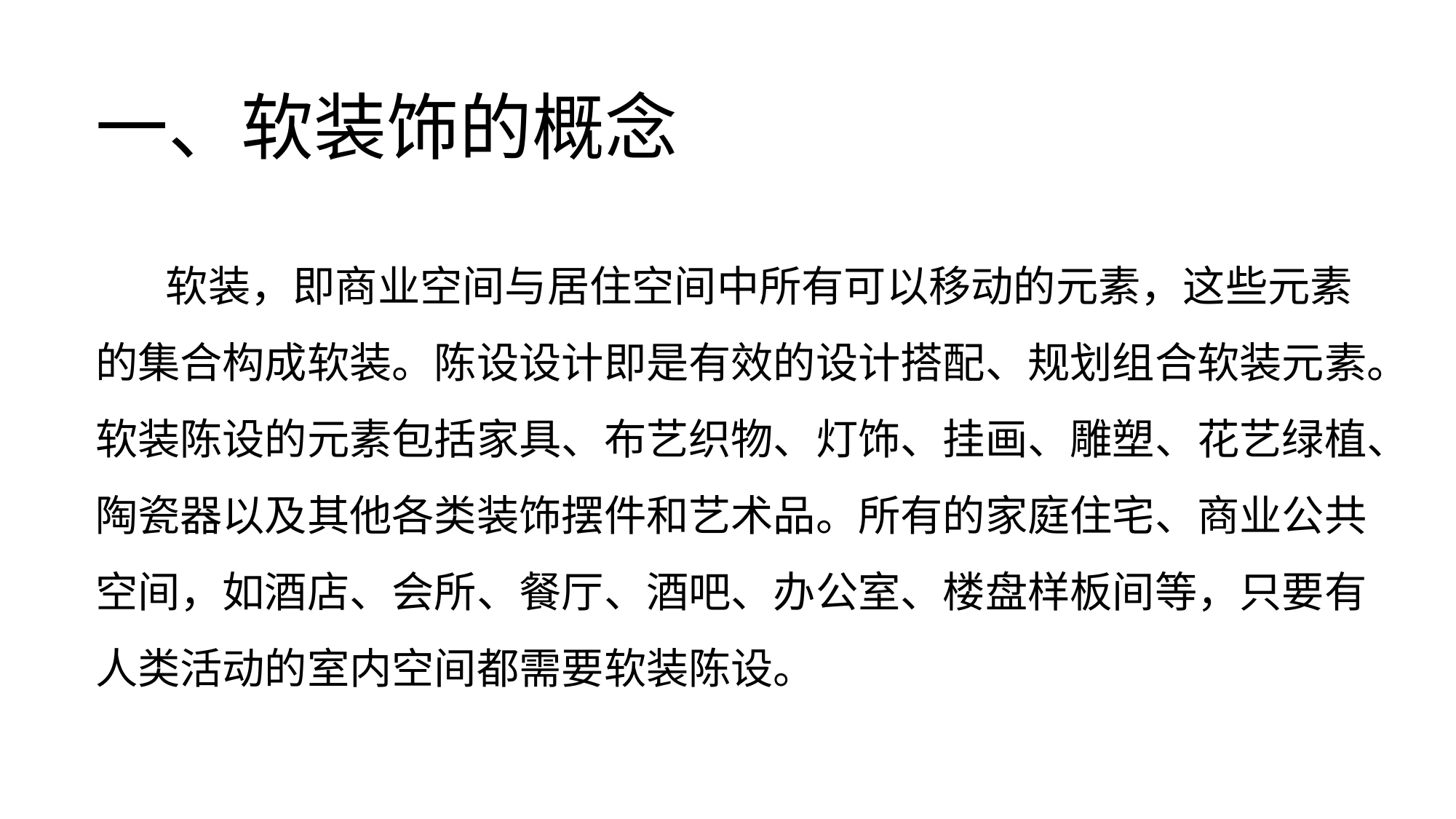

一、软装饰的概念

   软装，即商业空间与居住空间中所有可以移动的元素，这些元素的集合构成软装。陈设设计即是有效的设计搭配、规划组合软装元素。软装陈设的元素包括家具、布艺织物、灯饰、挂画、雕塑、花艺绿植、陶瓷器以及其他各类装饰摆件和艺术品。所有的家庭住宅、商业公共空间，如酒店、会所、餐厅、酒吧、办公室、楼盘样板间等，只要有人类活动的室内空间都需要软装陈设。